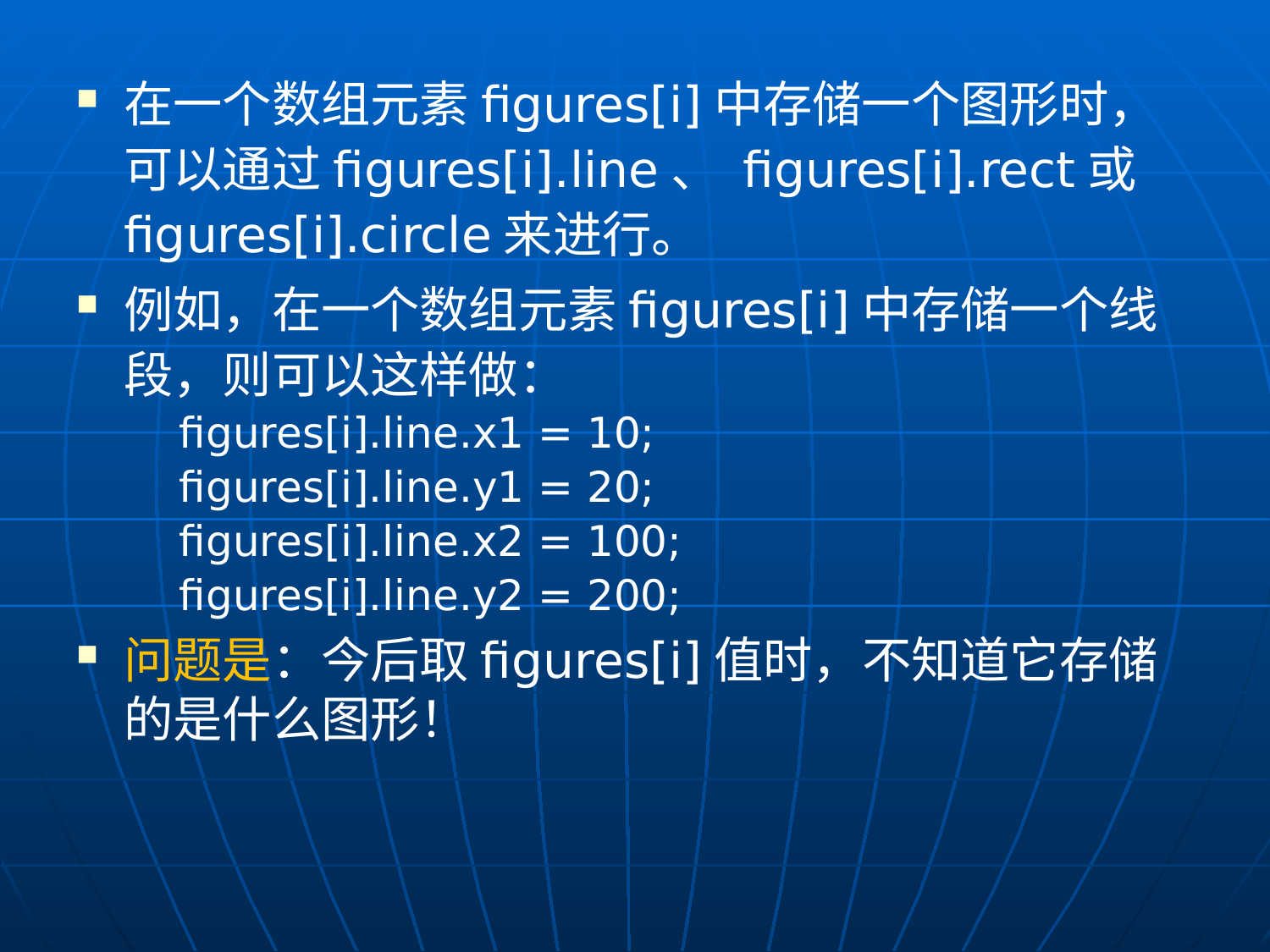

在一个数组元素figures[i]中存储一个图形时，可以通过figures[i].line、 figures[i].rect或figures[i].circle来进行。
例如，在一个数组元素figures[i]中存储一个线段，则可以这样做：
	figures[i].line.x1 = 10;
	figures[i].line.y1 = 20;
	figures[i].line.x2 = 100;
	figures[i].line.y2 = 200;
问题是：今后取figures[i]值时，不知道它存储的是什么图形！